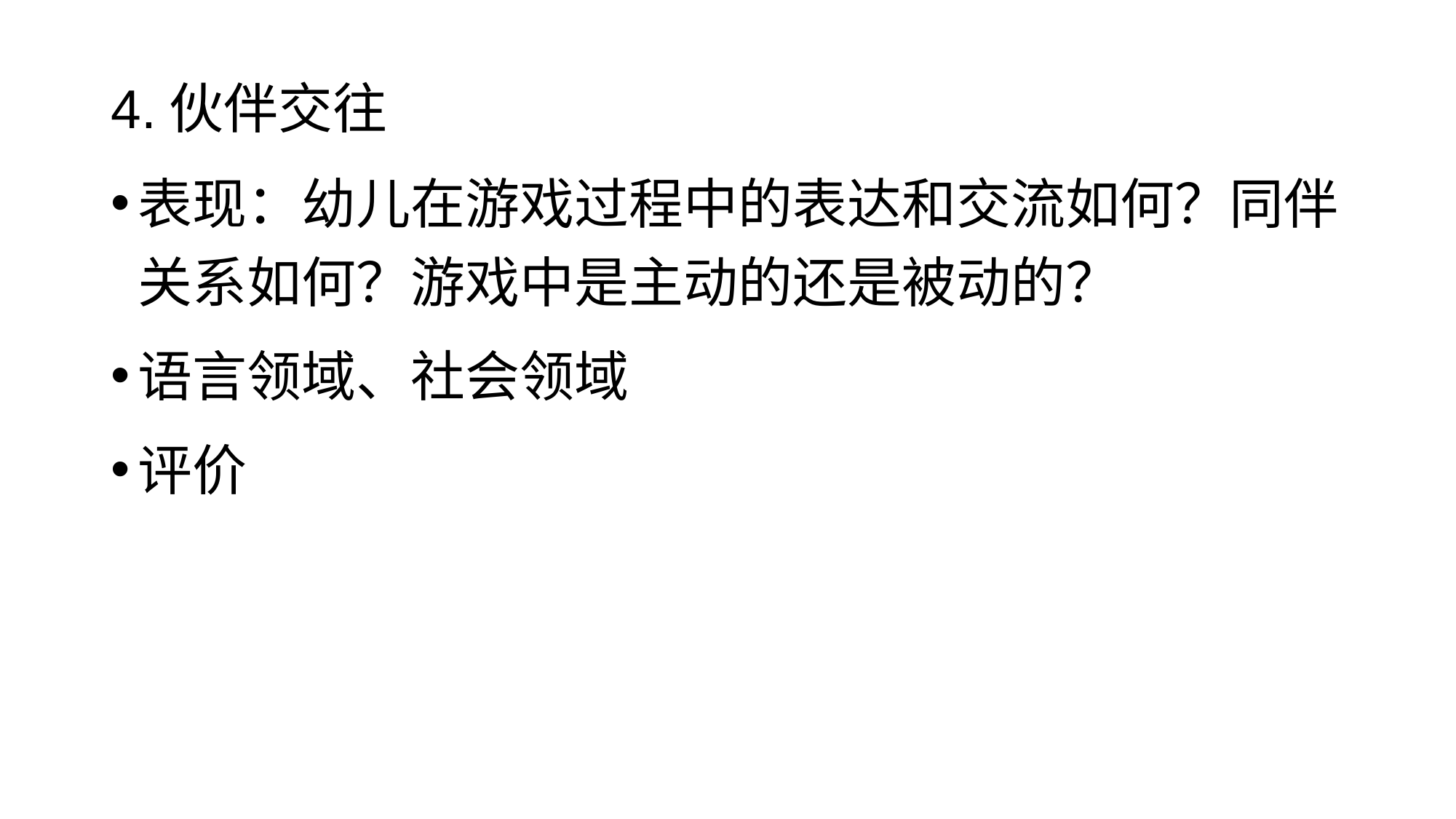

4.伙伴交往
表现：幼儿在游戏过程中的表达和交流如何？同伴关系如何？游戏中是主动的还是被动的？
语言领域、社会领域
评价